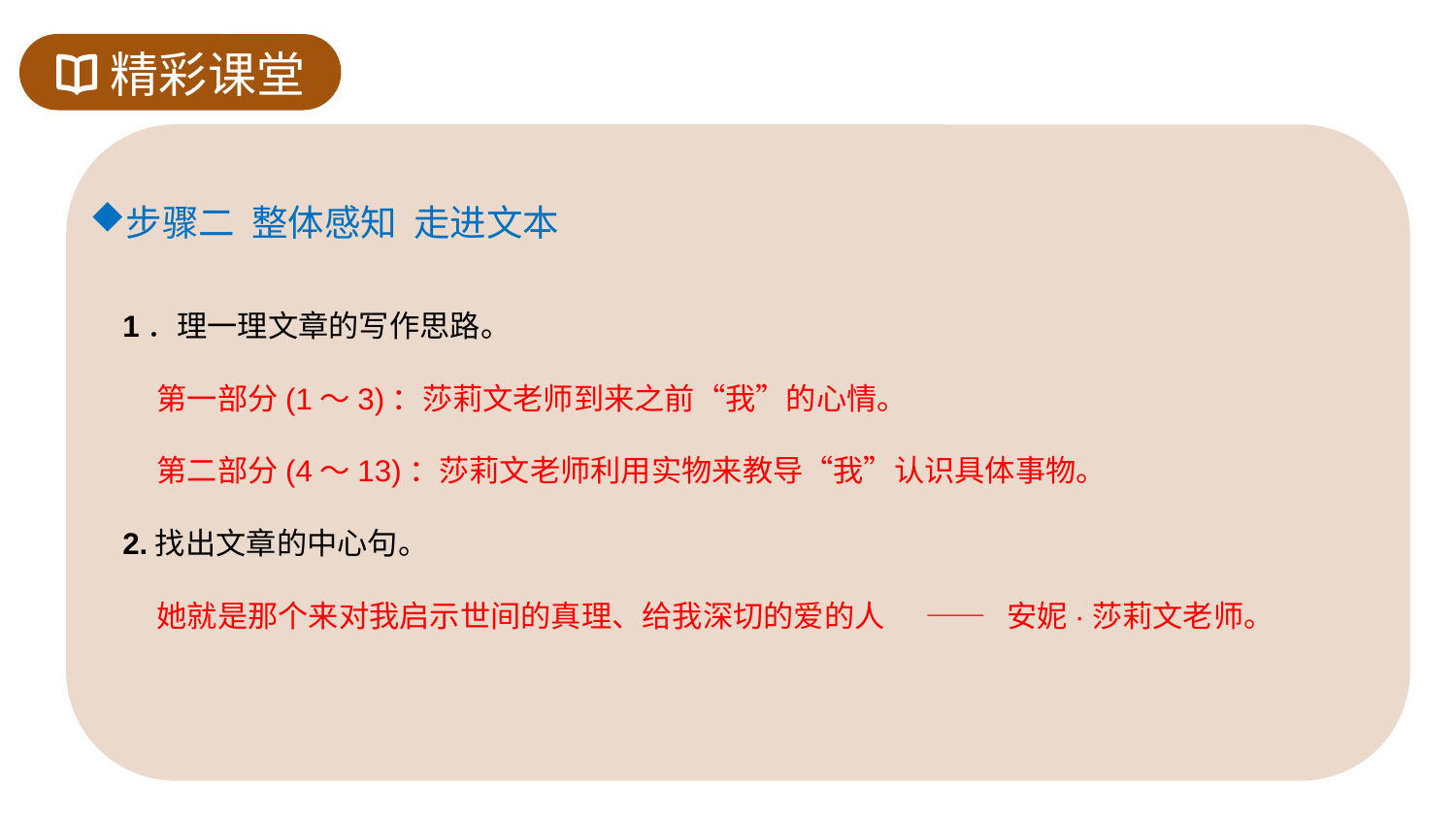

精彩课堂

步骤二  整体感知  走进文本
1．理一理文章的写作思路。
    第一部分(1～3)：莎莉文老师到来之前“我”的心情。
    第二部分(4～13)：莎莉文老师利用实物来教导“我”认识具体事物。
2.找出文章的中心句。
    她就是那个来对我启示世间的真理、给我深切的爱的人      ——   安妮·莎莉文老师。